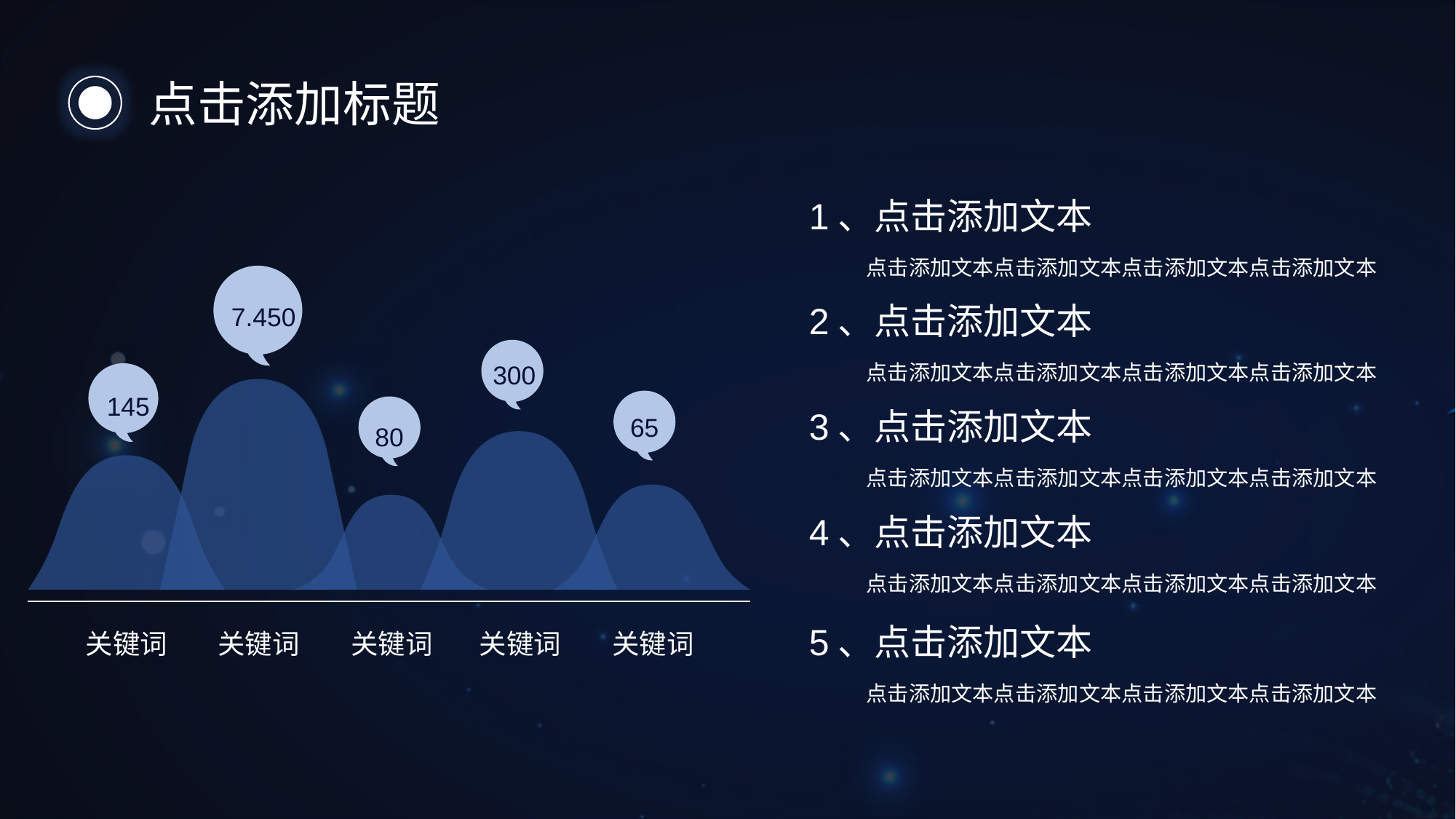

点击添加标题

1、点击添加文本
点击添加文本点击添加文本点击添加文本点击添加文本

7.450
2、点击添加文本
点击添加文本点击添加文本点击添加文本点击添加文本

300

145

65

80
3、点击添加文本
点击添加文本点击添加文本点击添加文本点击添加文本

4、点击添加文本
点击添加文本点击添加文本点击添加文本点击添加文本
5、点击添加文本
点击添加文本点击添加文本点击添加文本点击添加文本
关键词
关键词
关键词
关键词
关键词